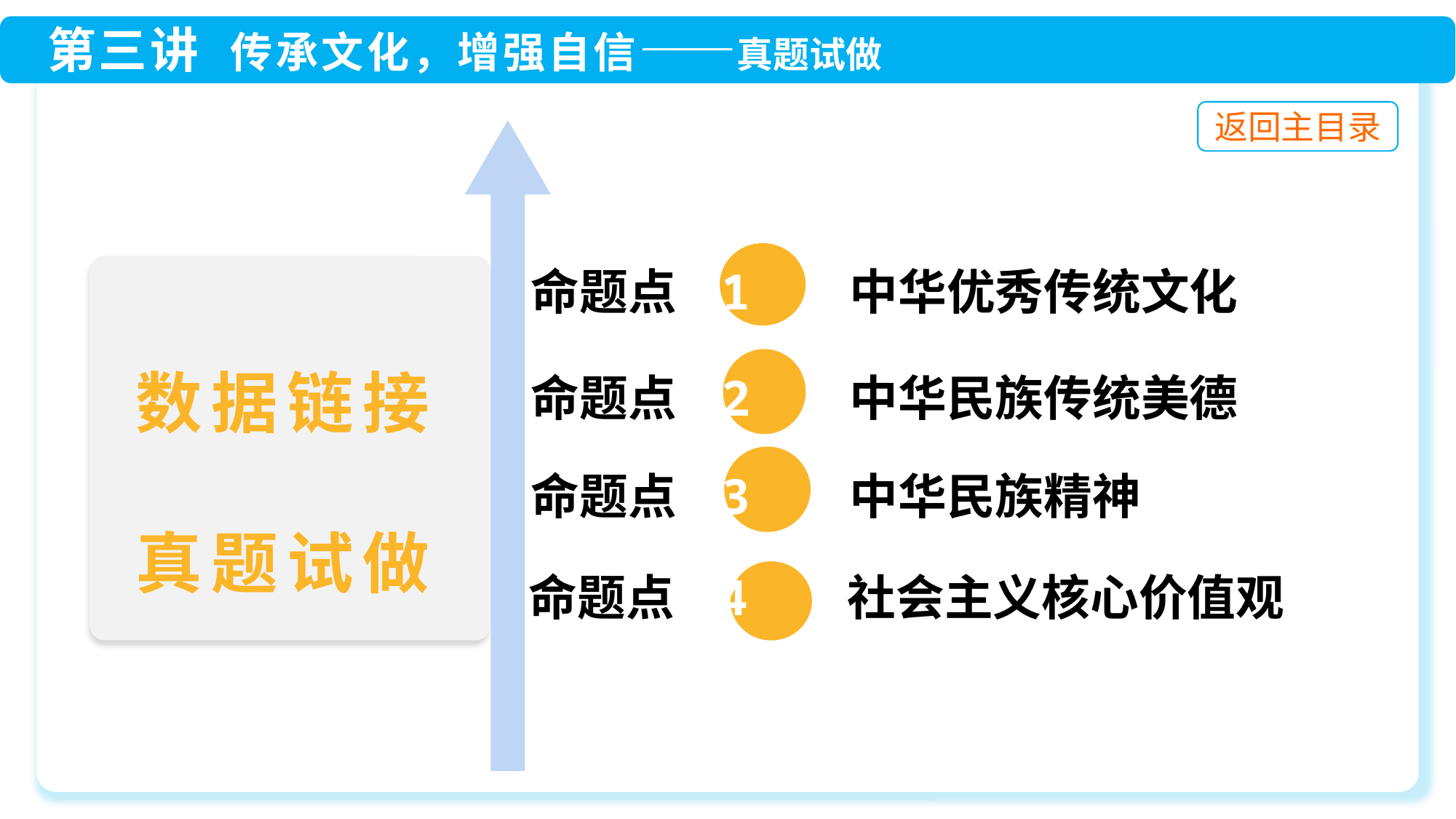

命题点   1   中华优秀传统文化
命题点   2   中华民族传统美德
命题点   3   中华民族精神
命题点   4   社会主义核心价值观
数据链接
真题试做